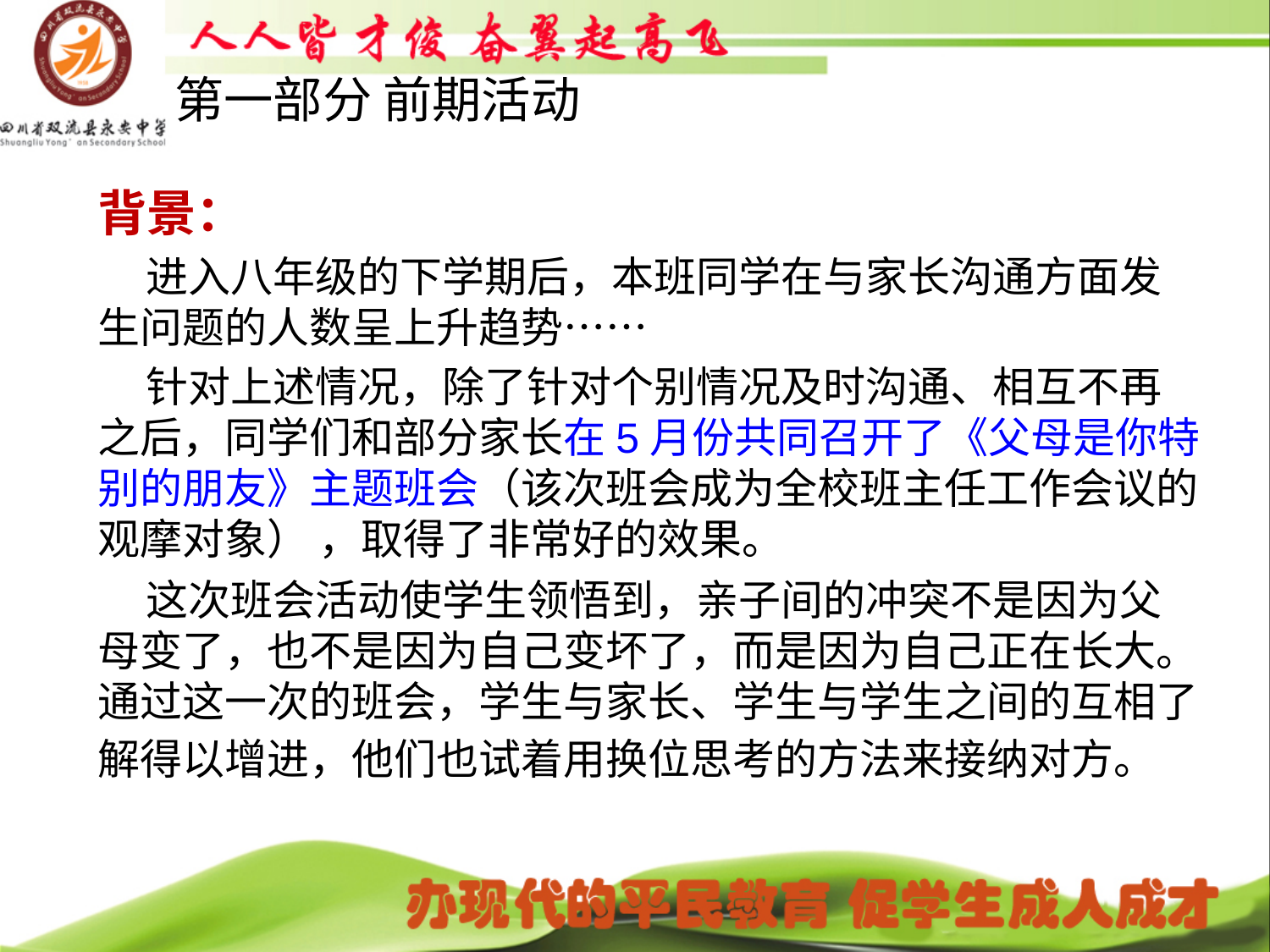

第一部分 前期活动
# 背景：
    进入八年级的下学期后，本班同学在与家长沟通方面发生问题的人数呈上升趋势……
    针对上述情况，除了针对个别情况及时沟通、相互不再之后，同学们和部分家长在5月份共同召开了《父母是你特别的朋友》主题班会（该次班会成为全校班主任工作会议的观摩对象） ，取得了非常好的效果。
    这次班会活动使学生领悟到，亲子间的冲突不是因为父母变了，也不是因为自己变坏了，而是因为自己正在长大。通过这一次的班会，学生与家长、学生与学生之间的互相了解得以增进，他们也试着用换位思考的方法来接纳对方。